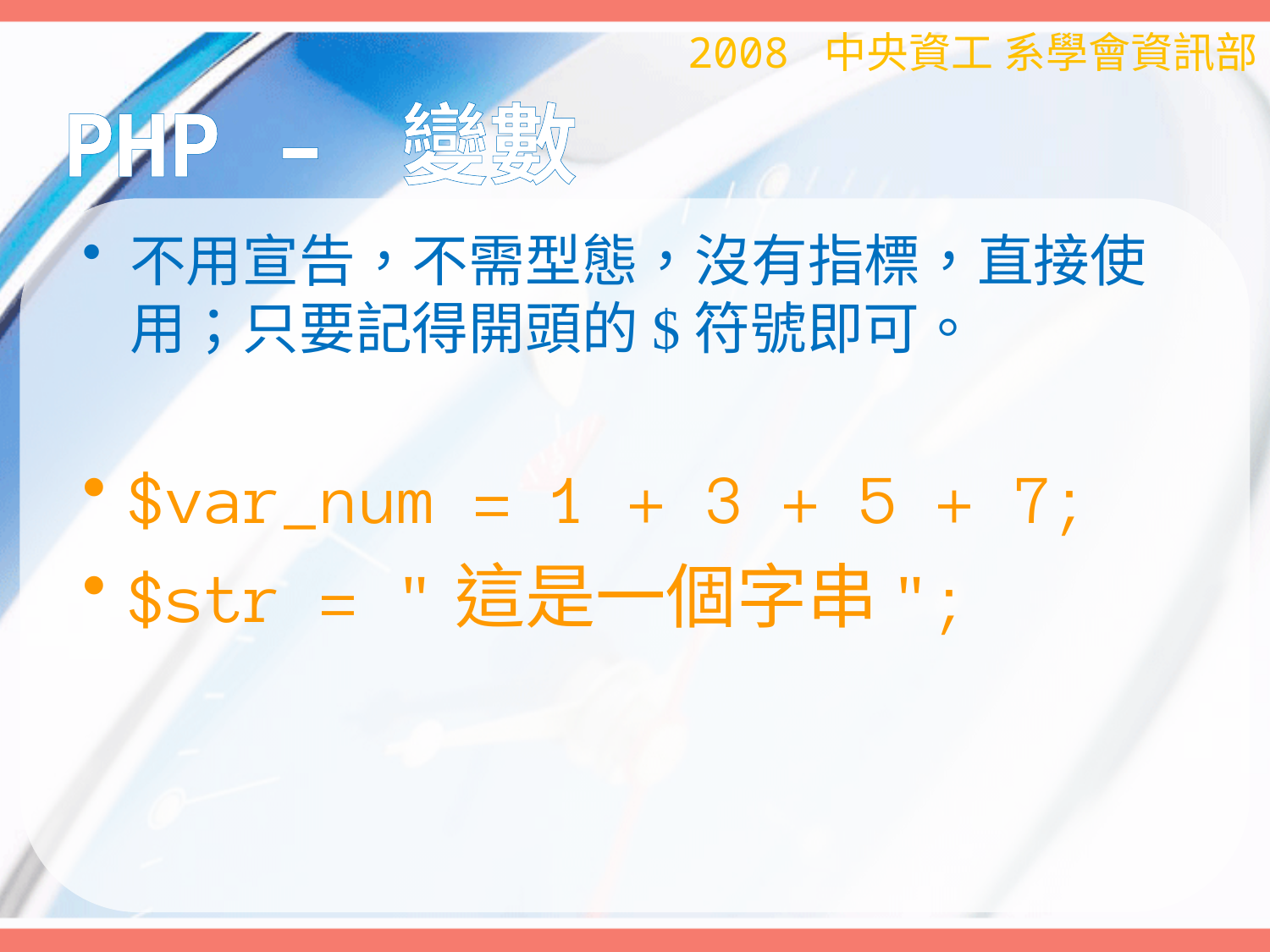

2008 中央資工 系學會資訊部
# PHP – 變數

不用宣告，不需型態，沒有指標，直接使用；只要記得開頭的$符號即可。

$var_num = 1 + 3 + 5 + 7;
$str = "這是一個字串";